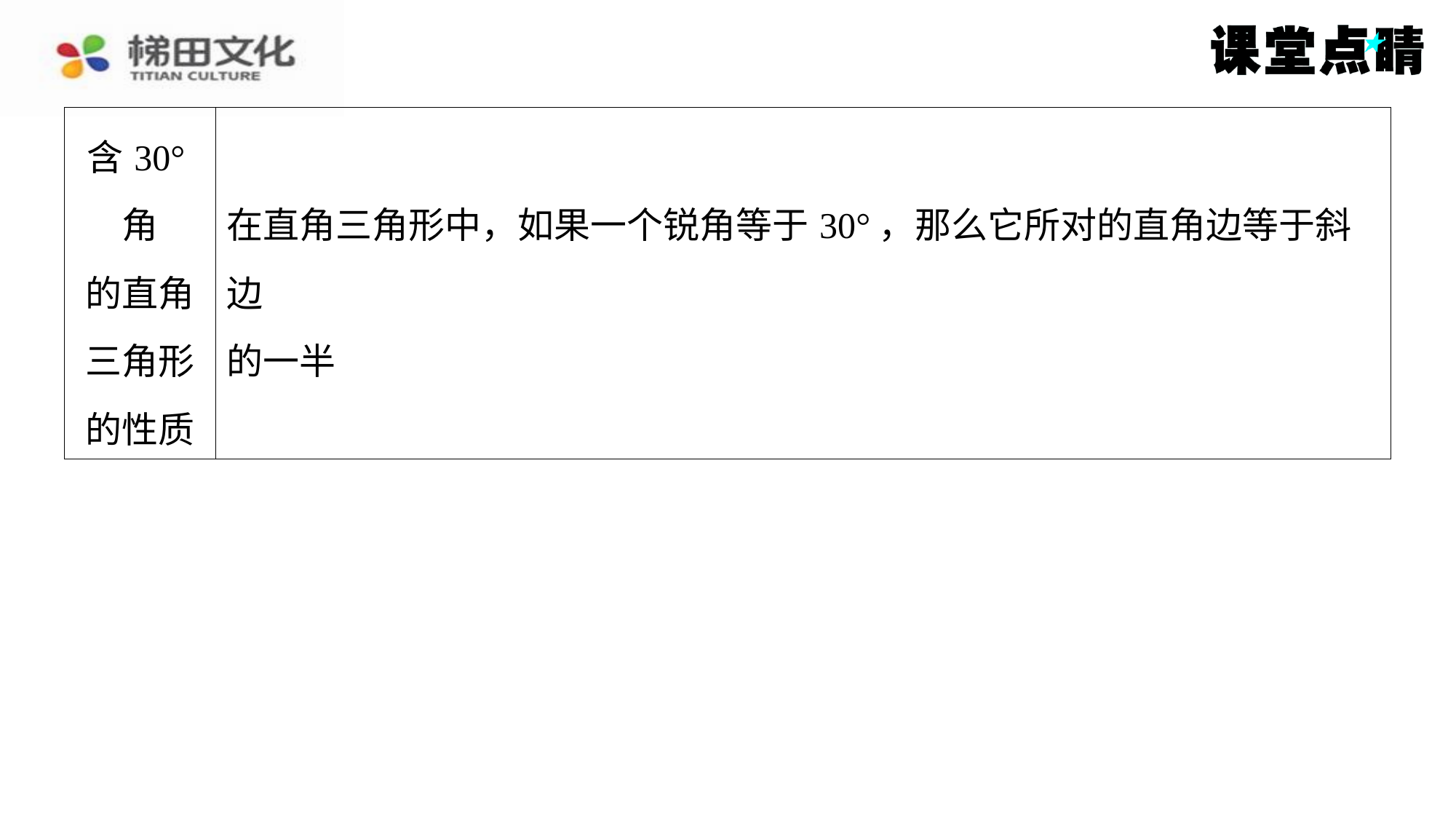

| 含30°角 的直角 三角形 的性质 | 在直角三角形中，如果一个锐角等于30°，那么它所对的直角边等于斜边 的一半 |  |
| --- | --- | --- |